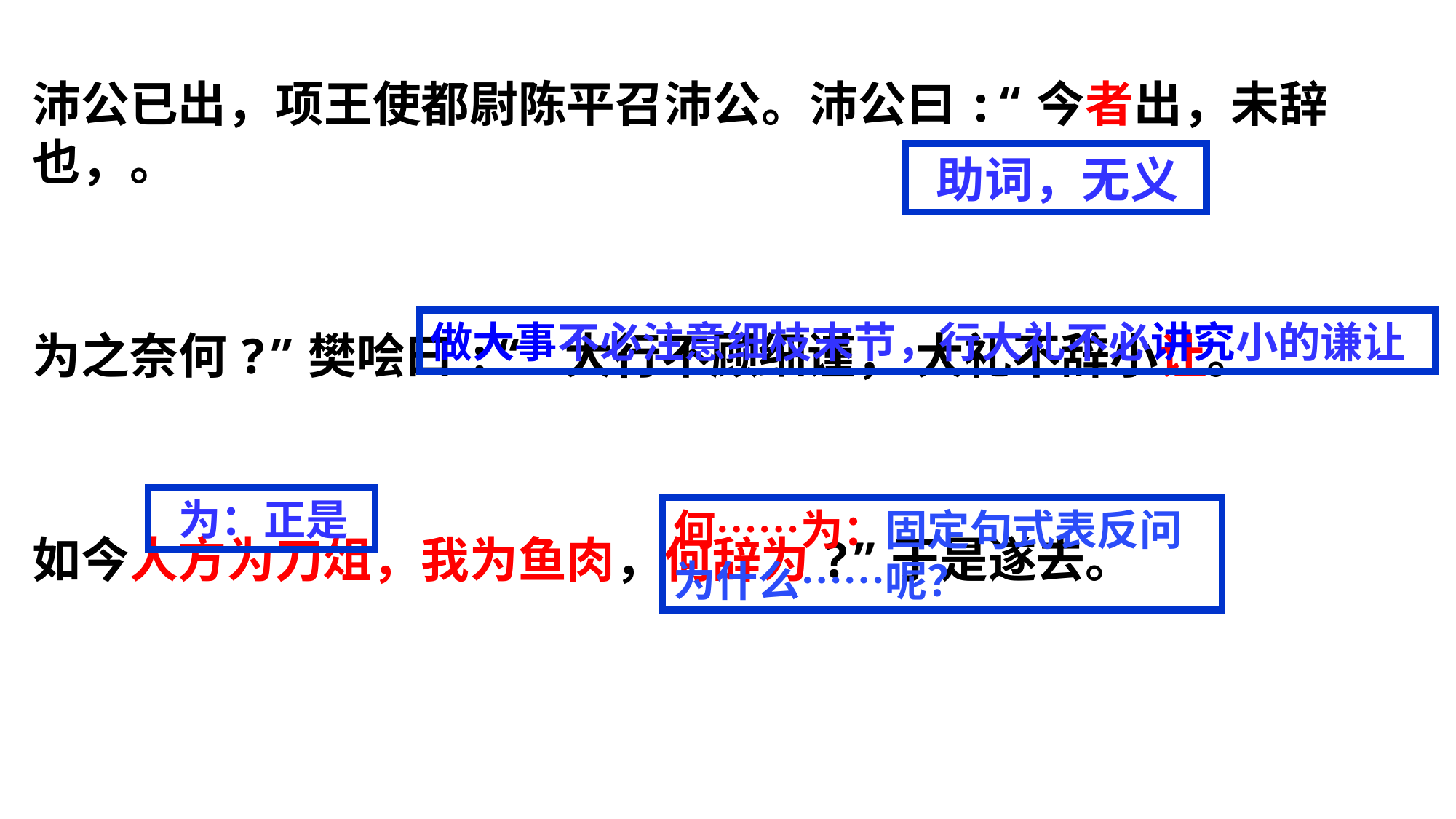

沛公已出，项王使都尉陈平召沛公。沛公曰:“今者出，未辞也，。

为之奈何?”樊哙曰:“ 大行不顾细谨， 大礼不辞小让。

如今人方为刀俎，我为鱼肉，何辞为?”于是遂去。

 助词，无义
做大事不必注意细枝末节，行大礼不必讲究小的谦让
 为：正是
何……为：固定句式表反问
为什么……呢？